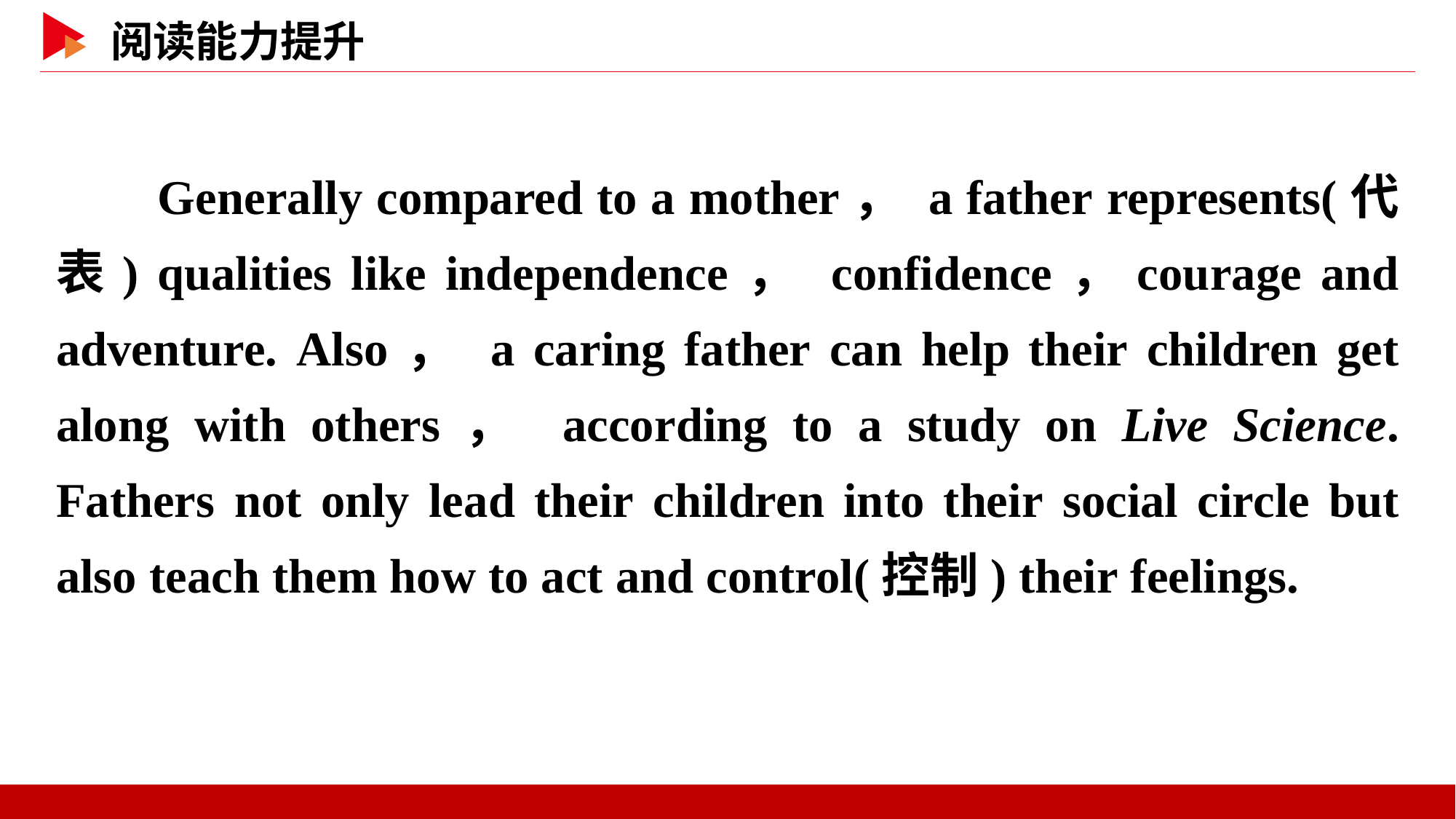

Generally compared to a mother， a father represents(代表) qualities like independence， confidence，courage and adventure. Also， a caring father can help their children get along with others， according to a study on Live Science. Fathers not only lead their children into their social circle but also teach them how to act and control(控制) their feelings.